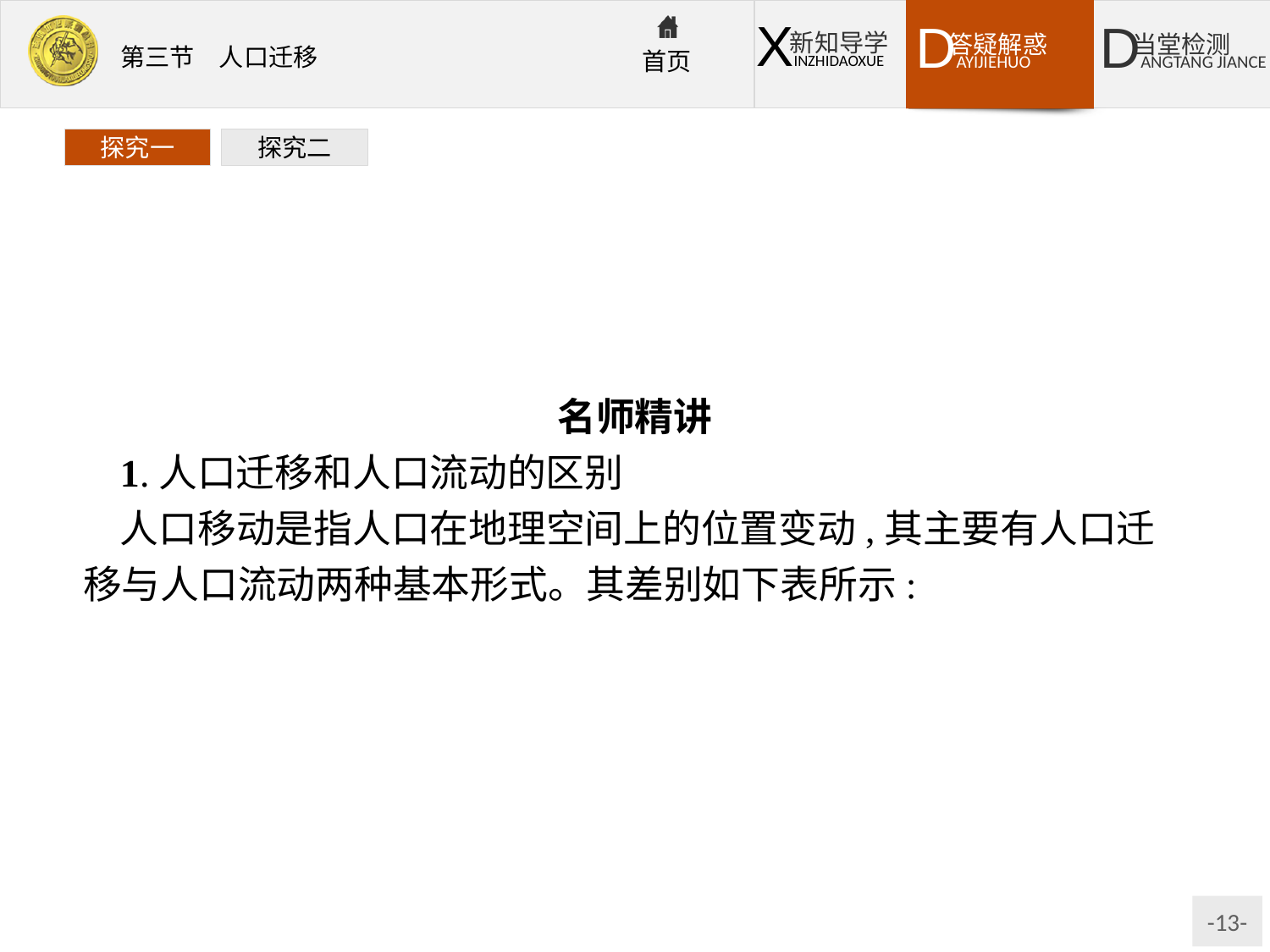

探究一
探究二
名师精讲
1.人口迁移和人口流动的区别
人口移动是指人口在地理空间上的位置变动,其主要有人口迁移与人口流动两种基本形式。其差别如下表所示: